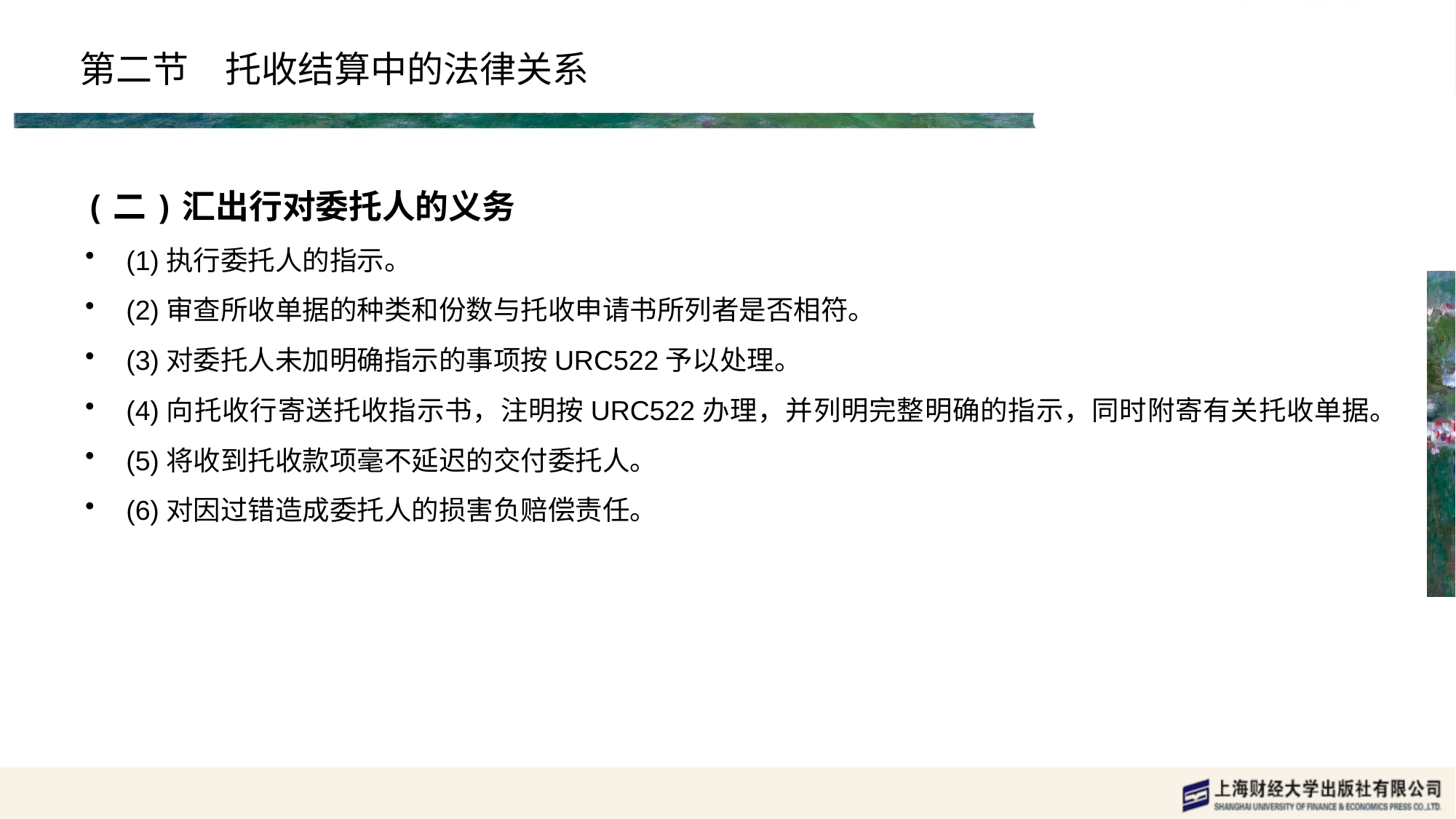

# 第二节　托收结算中的法律关系
(二)汇出行对委托人的义务
(1)执行委托人的指示。
(2)审查所收单据的种类和份数与托收申请书所列者是否相符。
(3)对委托人未加明确指示的事项按URC522予以处理。
(4)向托收行寄送托收指示书，注明按URC522办理，并列明完整明确的指示，同时附寄有关托收单据。
(5)将收到托收款项毫不延迟的交付委托人。
(6)对因过错造成委托人的损害负赔偿责任。